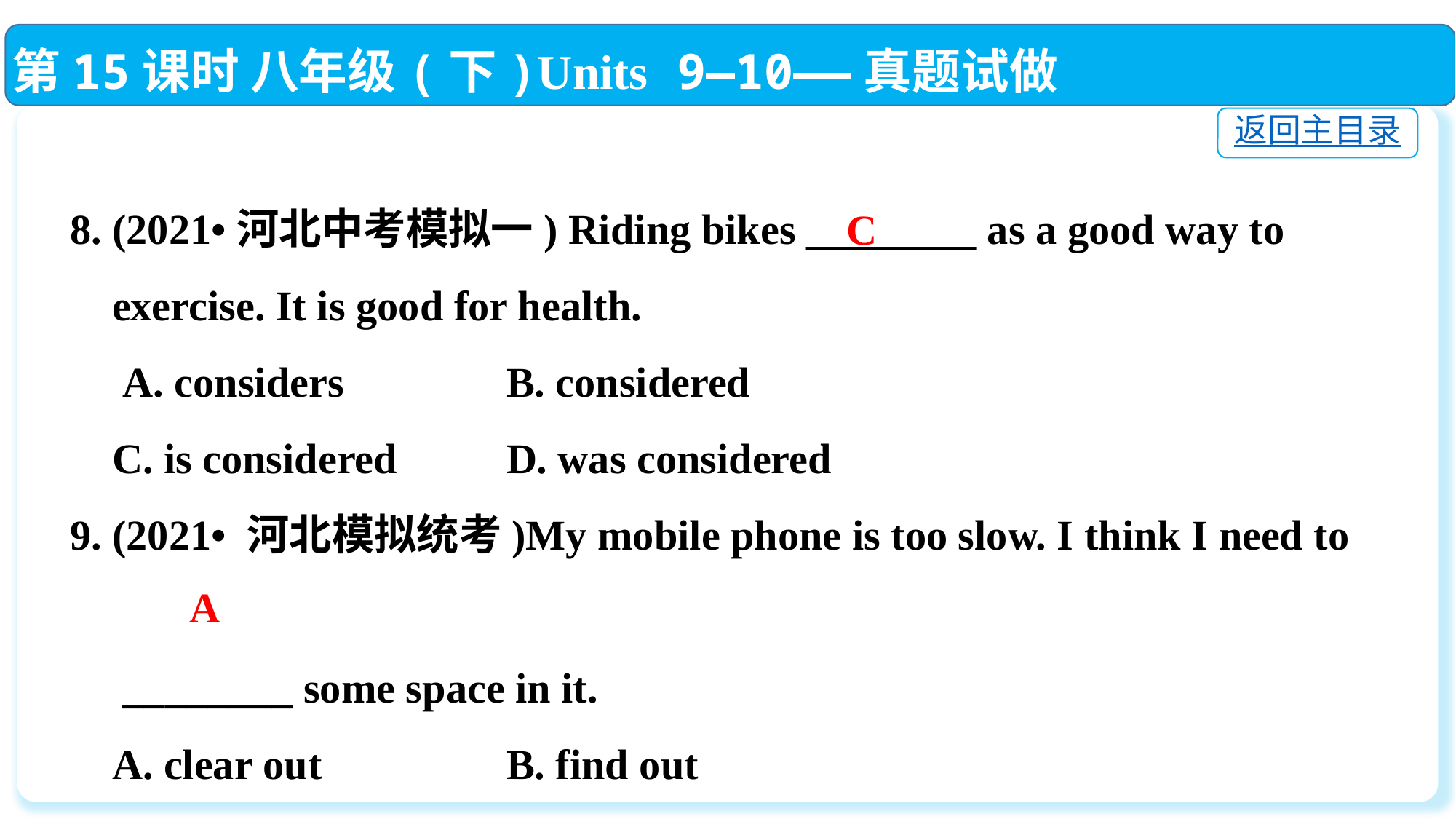

第15课时 八年级(下)Units 9—10——真题试做

返回主目录
8. (2021•河北中考模拟一) Riding bikes ________ as a good way to
    exercise. It is good for health.
     A. considers		B. considered
    C. is considered	D. was considered
9. (2021• 河北模拟统考)My mobile phone is too slow. I think I need to
     ________ some space in it.
    A. clear out		B. find out
   C. check out		D. try out
C
A